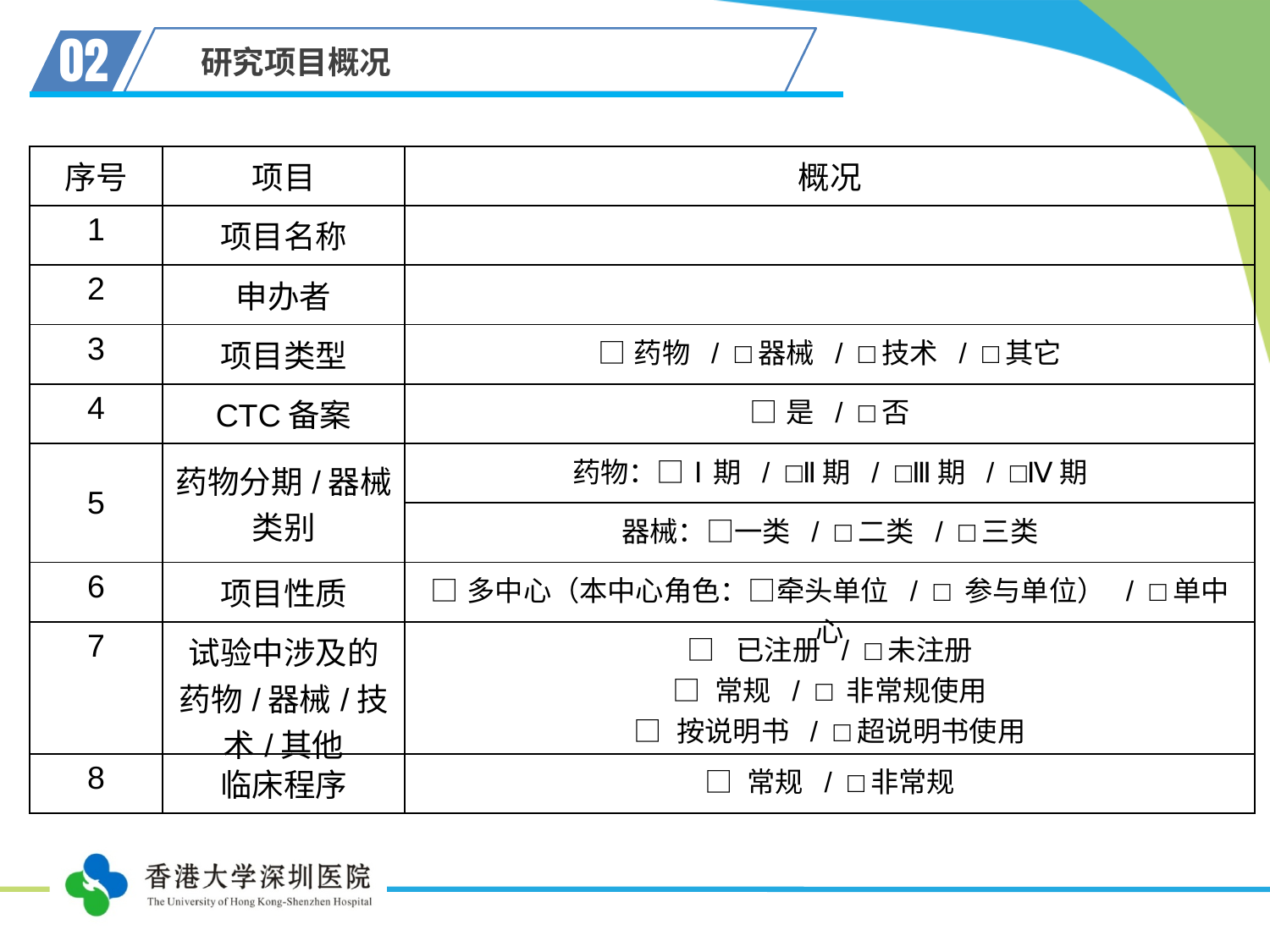

02

研究项目概况
| 序号 | 项目 | 概况 |
| --- | --- | --- |
| 1 | 项目名称 |  |
| 2 | 申办者 |  |
| 3 | 项目类型 | □药物 / □器械 / □技术 / □其它 |
| 4 | CTC备案 | □是 / □否 |
| 5 | 药物分期/器械类别 | 药物：□Ⅰ期 / □Ⅱ期 / □Ⅲ期 / □Ⅳ期 |
|  |  | 器械：□一类 / □二类 / □三类 |
| 6 | 项目性质 | □多中心（本中心角色：□牵头单位 / □ 参与单位） / □单中心 |
| 7 | 试验中涉及的药物/器械/技术/其他 | □ 已注册 / □未注册 □ 常规 / □ 非常规使用 □ 按说明书 / □超说明书使用 |
| 8 | 临床程序 | □ 常规 / □非常规 |